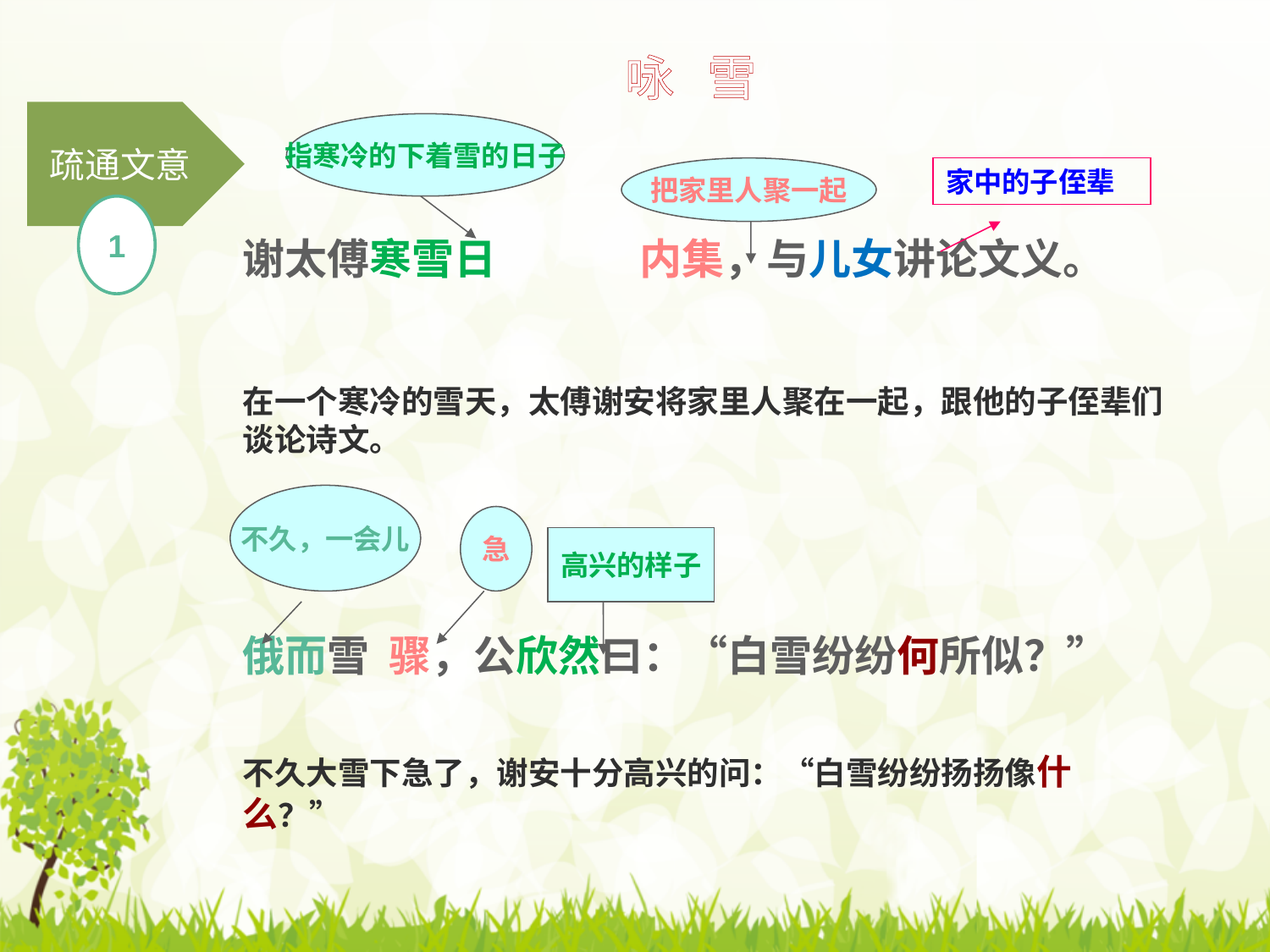

咏   雪
疏通文意
指寒冷的下着雪的日子

把家里人聚一起

家中的子侄辈

1
谢太傅寒雪日               内集，与儿女讲论文义。
在一个寒冷的雪天，太傅谢安将家里人聚在一起，跟他的子侄辈们谈论诗文。
不久大雪下急了，谢安十分高兴的问：“白雪纷纷扬扬像什么？”
不久，一会儿

急

高兴的样子

俄而雪  骤，公欣然曰：“白雪纷纷何所似？”